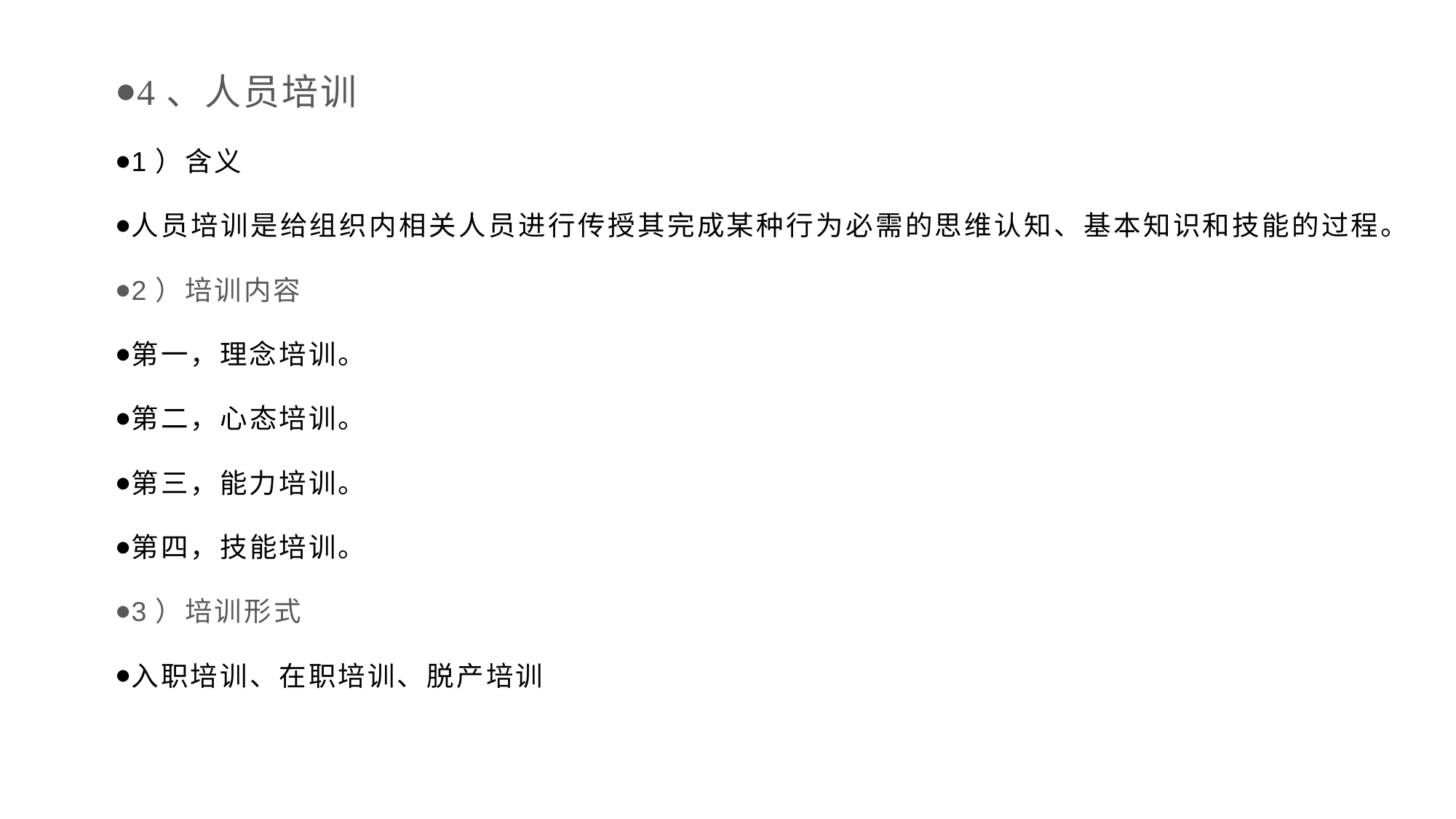

4、人员培训
1）含义
人员培训是给组织内相关人员进行传授其完成某种行为必需的思维认知、基本知识和技能的过程。
2）培训内容
第一，理念培训。
第二，心态培训。
第三，能力培训。
第四，技能培训。
3）培训形式
入职培训、在职培训、脱产培训

19